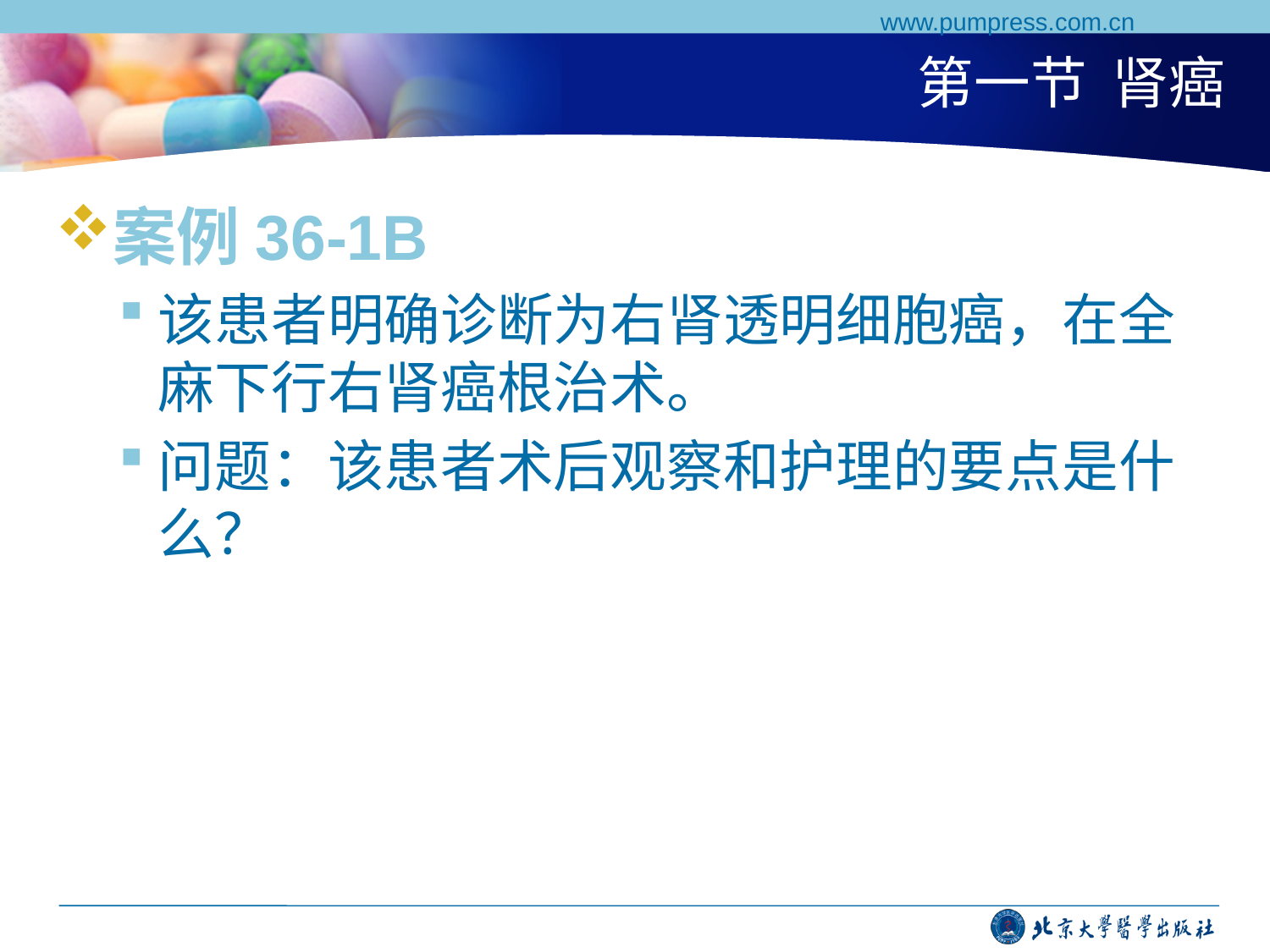

www.pumpress.com.cn
# 第一节  肾癌
案例36-1B
该患者明确诊断为右肾透明细胞癌，在全麻下行右肾癌根治术。
问题：该患者术后观察和护理的要点是什么？